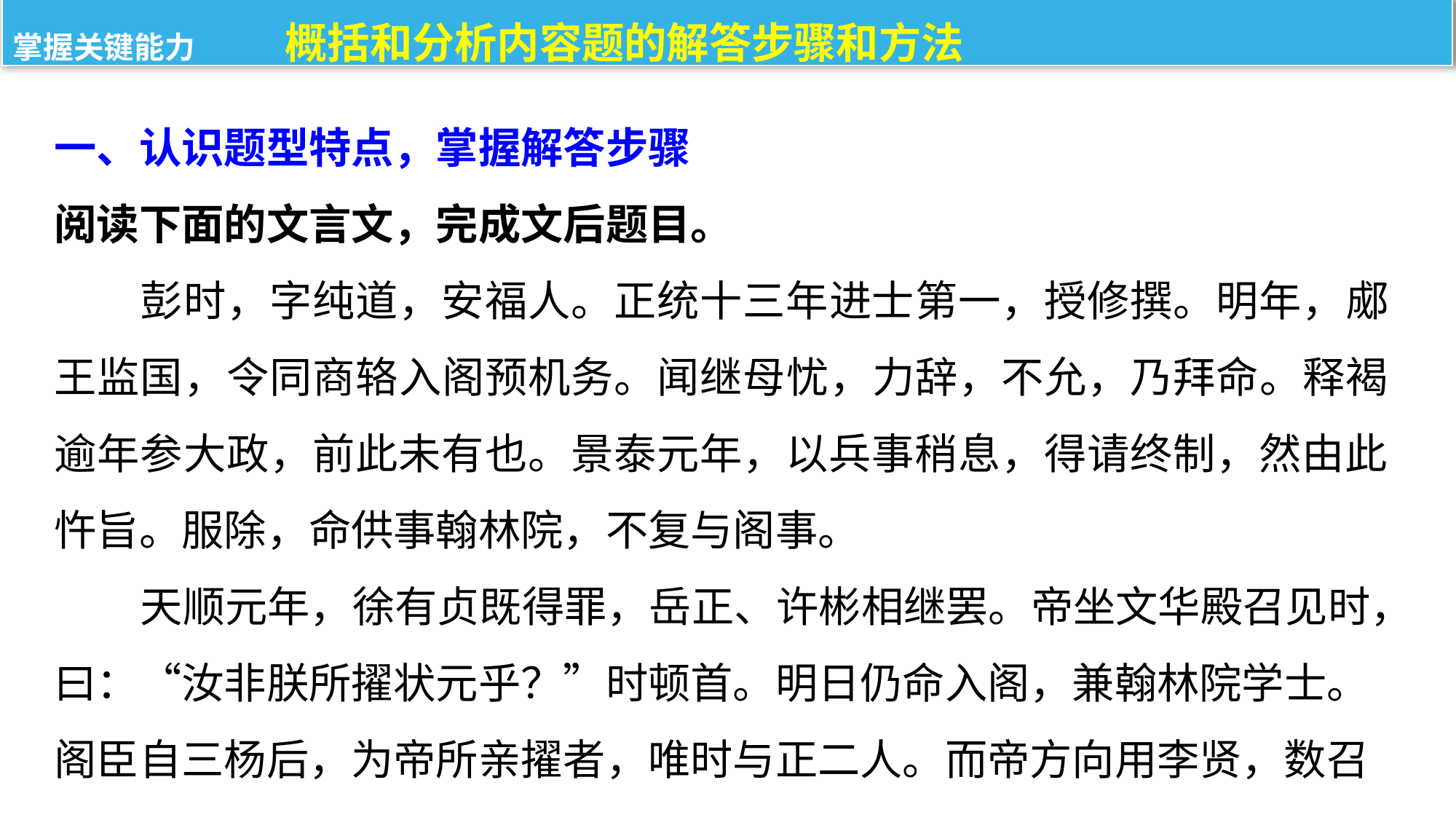

掌握关键能力             概括和分析内容题的解答步骤和方法
一、认识题型特点，掌握解答步骤
阅读下面的文言文，完成文后题目。
彭时，字纯道，安福人。正统十三年进士第一，授修撰。明年，郕王监国，令同商辂入阁预机务。闻继母忧，力辞，不允，乃拜命。释褐逾年参大政，前此未有也。景泰元年，以兵事稍息，得请终制，然由此忤旨。服除，命供事翰林院，不复与阁事。
天顺元年，徐有贞既得罪，岳正、许彬相继罢。帝坐文华殿召见时，曰：“汝非朕所擢状元乎？”时顿首。明日仍命入阁，兼翰林院学士。阁臣自三杨后，为帝所亲擢者，唯时与正二人。而帝方向用李贤，数召